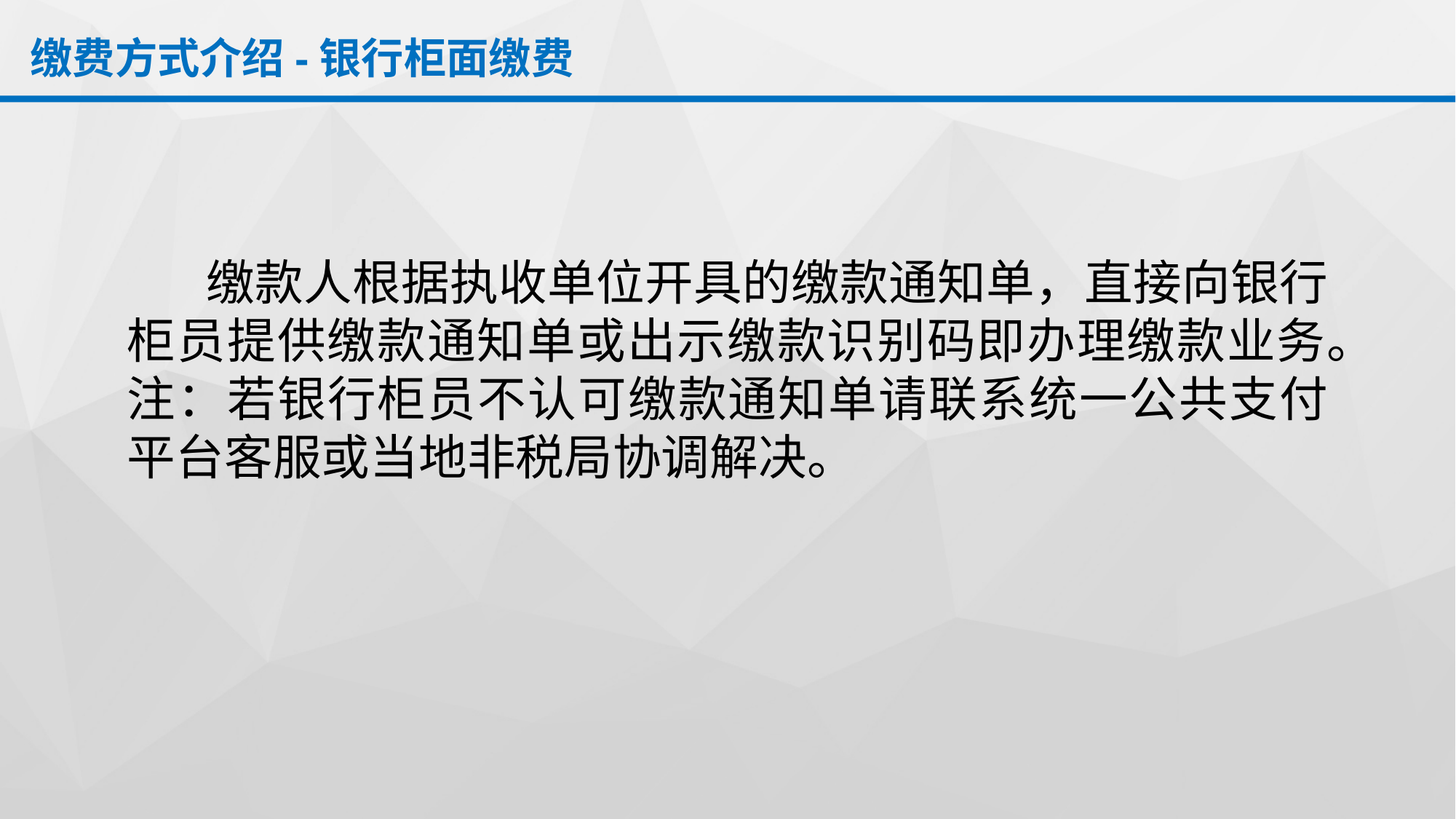

# 缴费方式介绍-银行柜面缴费
      缴款人根据执收单位开具的缴款通知单，直接向银行柜员提供缴款通知单或出示缴款识别码即办理缴款业务。
注：若银行柜员不认可缴款通知单请联系统一公共支付平台客服或当地非税局协调解决。